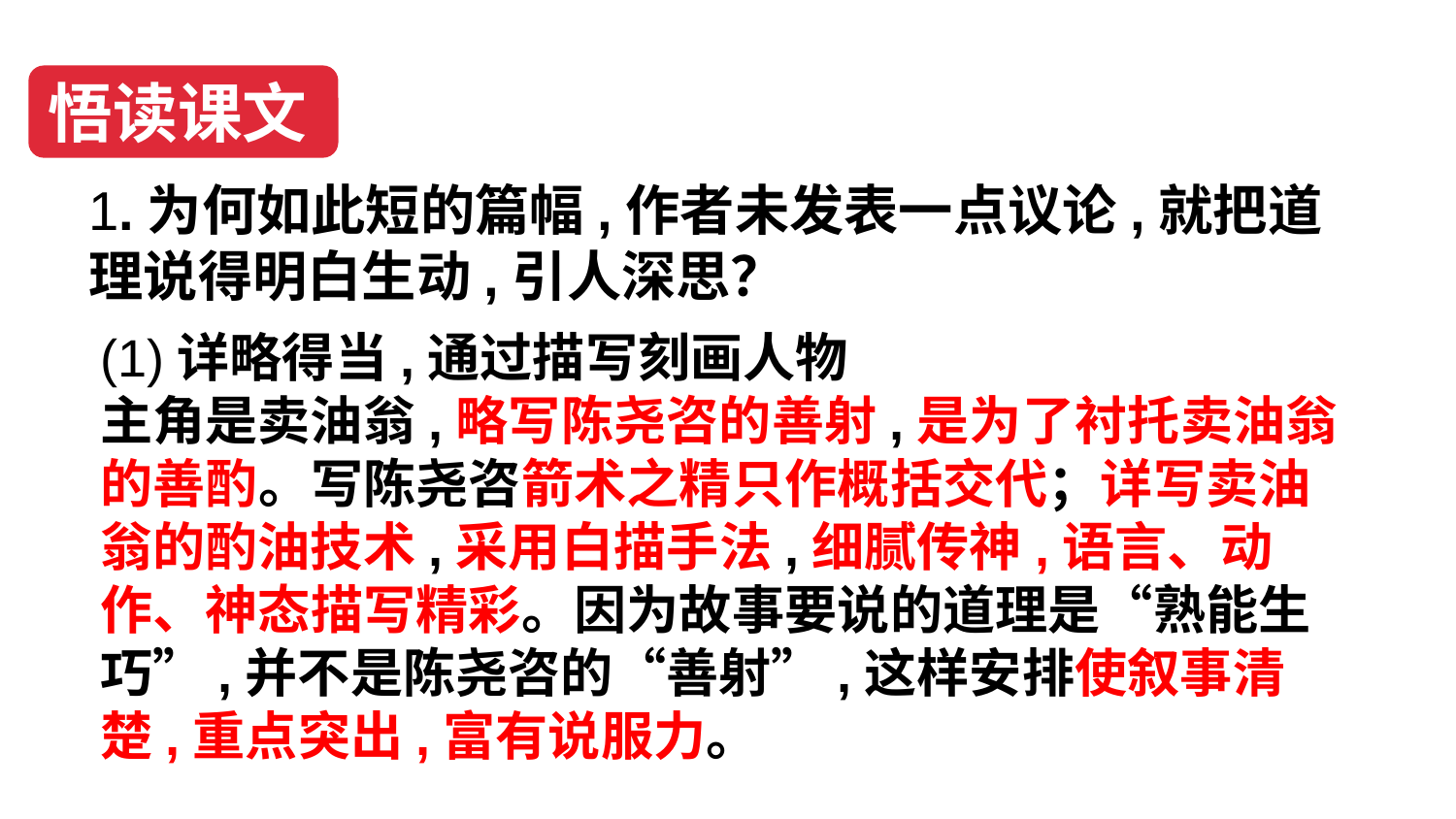

悟读课文
1.为何如此短的篇幅,作者未发表一点议论,就把道理说得明白生动,引人深思？
(1)详略得当,通过描写刻画人物
主角是卖油翁,略写陈尧咨的善射,是为了衬托卖油翁的善酌。写陈尧咨箭术之精只作概括交代；详写卖油翁的酌油技术,采用白描手法,细腻传神,语言、动作、神态描写精彩。因为故事要说的道理是“熟能生巧”,并不是陈尧咨的“善射”,这样安排使叙事清楚,重点突出,富有说服力。